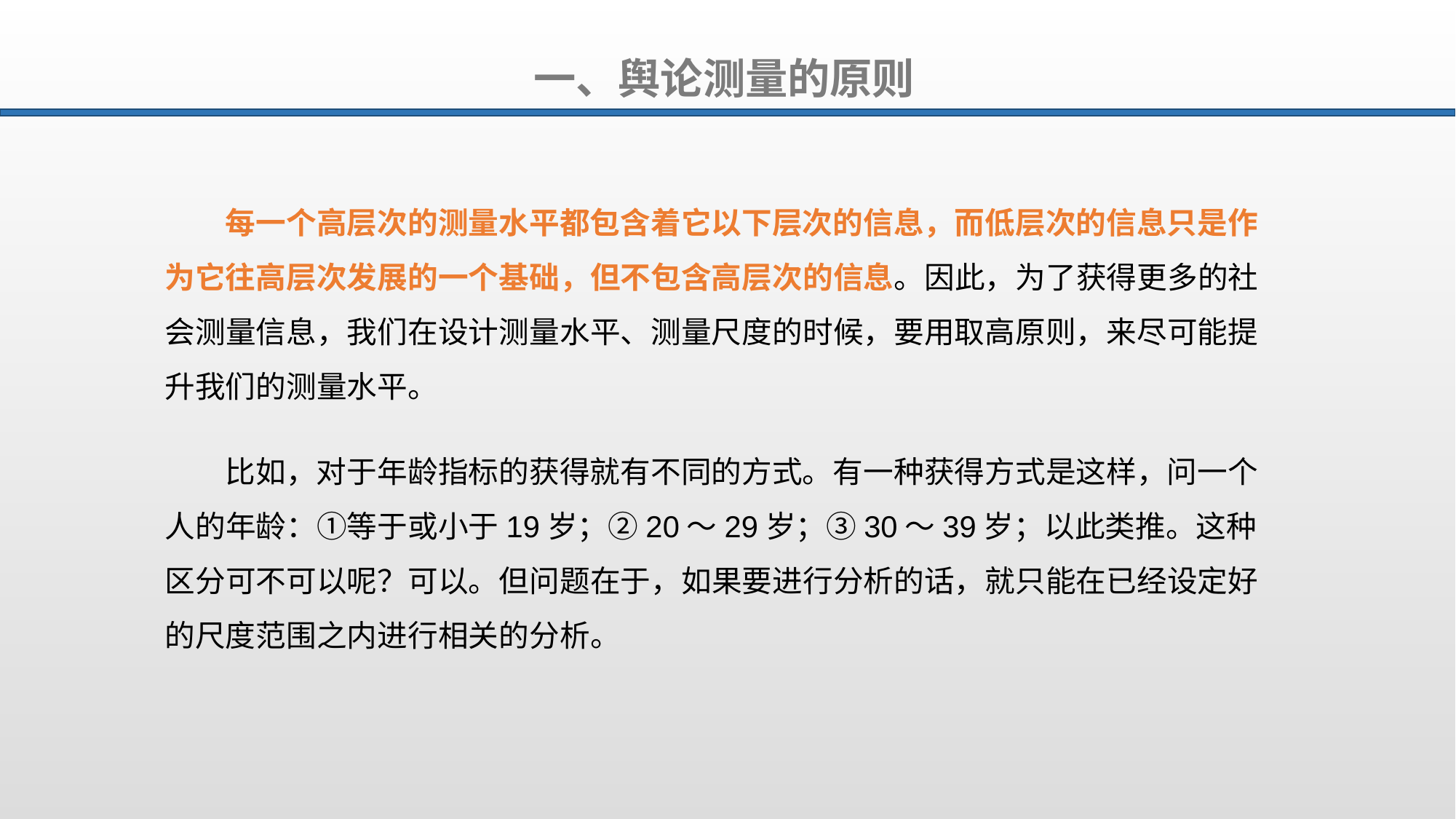

一、舆论测量的原则

每一个高层次的测量水平都包含着它以下层次的信息，而低层次的信息只是作为它往高层次发展的一个基础，但不包含高层次的信息。因此，为了获得更多的社会测量信息，我们在设计测量水平、测量尺度的时候，要用取高原则，来尽可能提升我们的测量水平。
比如，对于年龄指标的获得就有不同的方式。有一种获得方式是这样，问一个人的年龄：①等于或小于19岁；②20～29岁；③30～39岁；以此类推。这种区分可不可以呢？可以。但问题在于，如果要进行分析的话，就只能在已经设定好的尺度范围之内进行相关的分析。